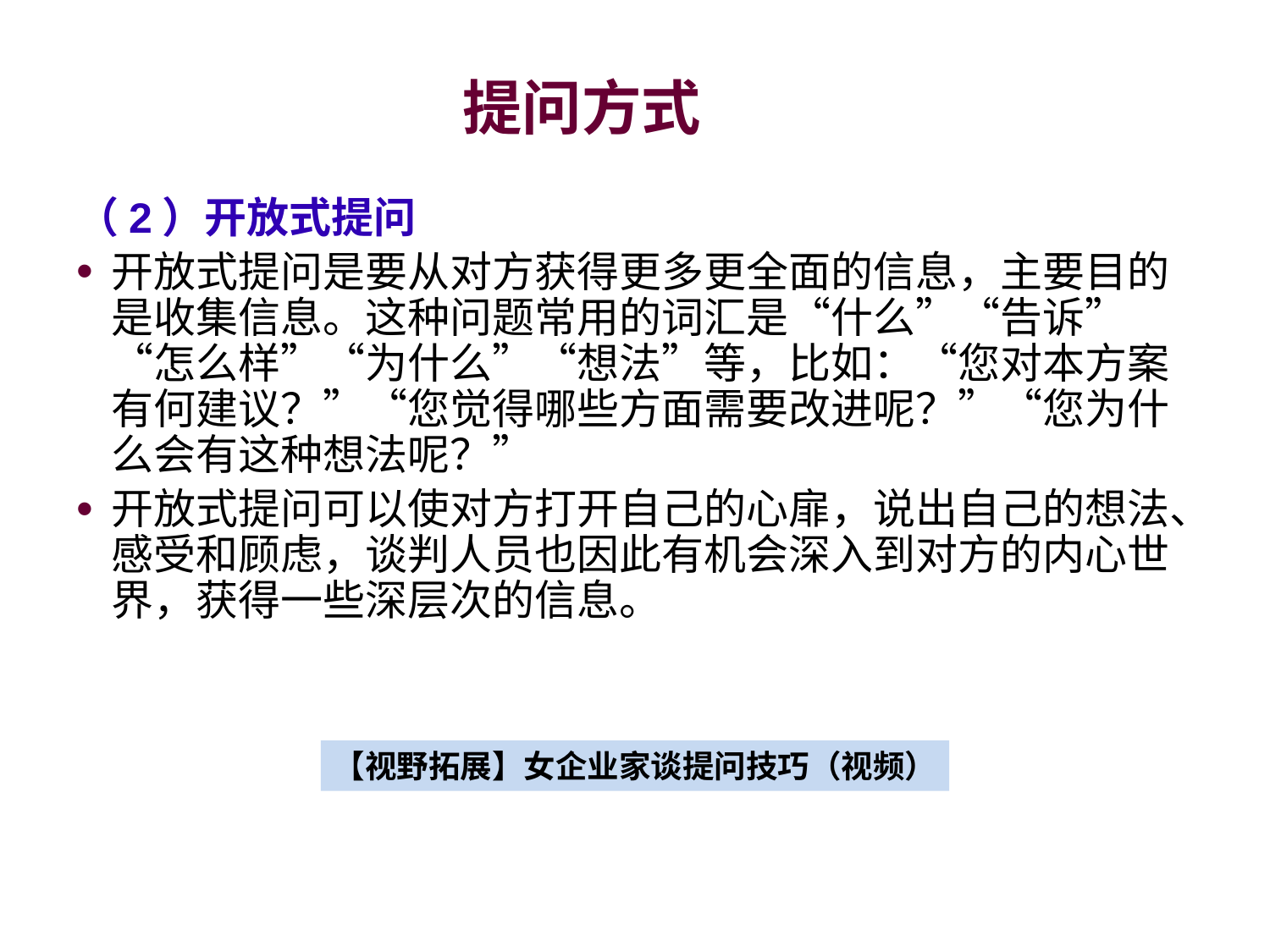

# 提问方式
（2）开放式提问
开放式提问是要从对方获得更多更全面的信息，主要目的是收集信息。这种问题常用的词汇是“什么”“告诉”“怎么样”“为什么”“想法”等，比如：“您对本方案有何建议？”“您觉得哪些方面需要改进呢？”“您为什么会有这种想法呢？”
开放式提问可以使对方打开自己的心扉，说出自己的想法、感受和顾虑，谈判人员也因此有机会深入到对方的内心世界，获得一些深层次的信息。
【视野拓展】女企业家谈提问技巧（视频）